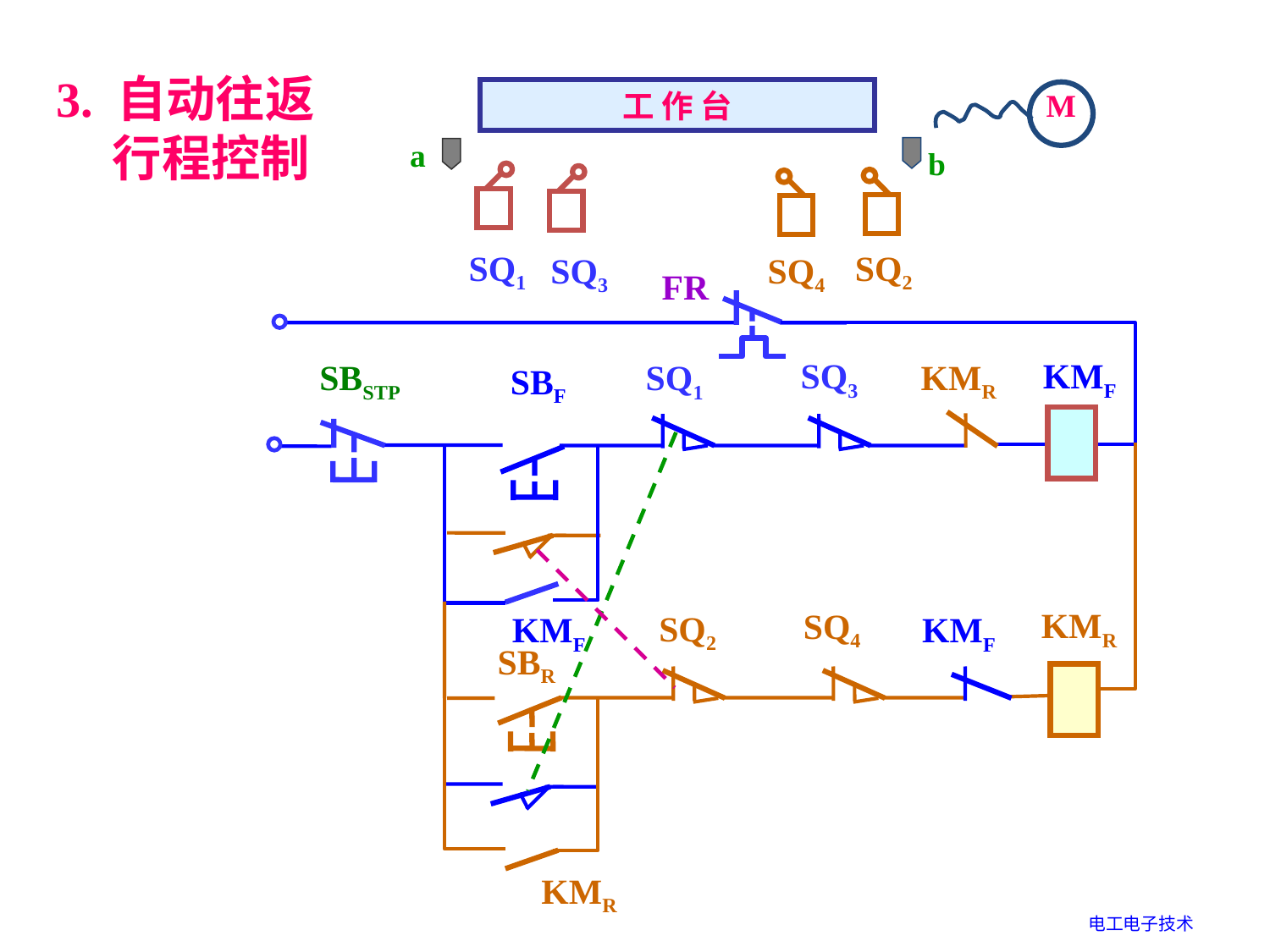

3. 自动往返
    行程控制
M

                 工 作 台
a
b

SQ1
SQ2

SQ3

SQ4
FR

SQ3

KMF
KMR
SBSTP
SQ1
SBF

KMR
SQ4

KMF
KMF

SQ2
SBR

KMR

电工电子技术